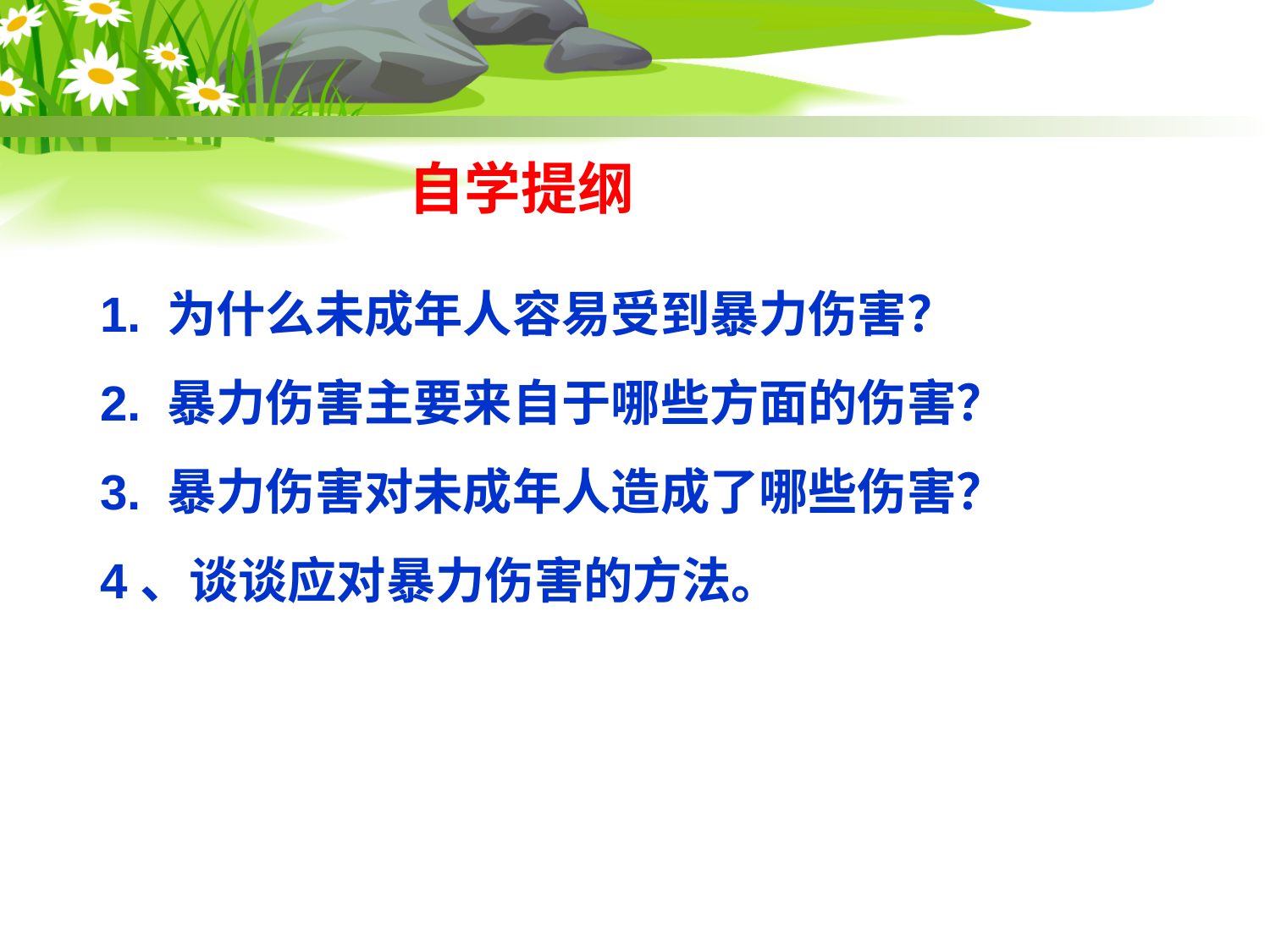

自学提纲
1. 为什么未成年人容易受到暴力伤害？
2. 暴力伤害主要来自于哪些方面的伤害？
3. 暴力伤害对未成年人造成了哪些伤害？
4、谈谈应对暴力伤害的方法。